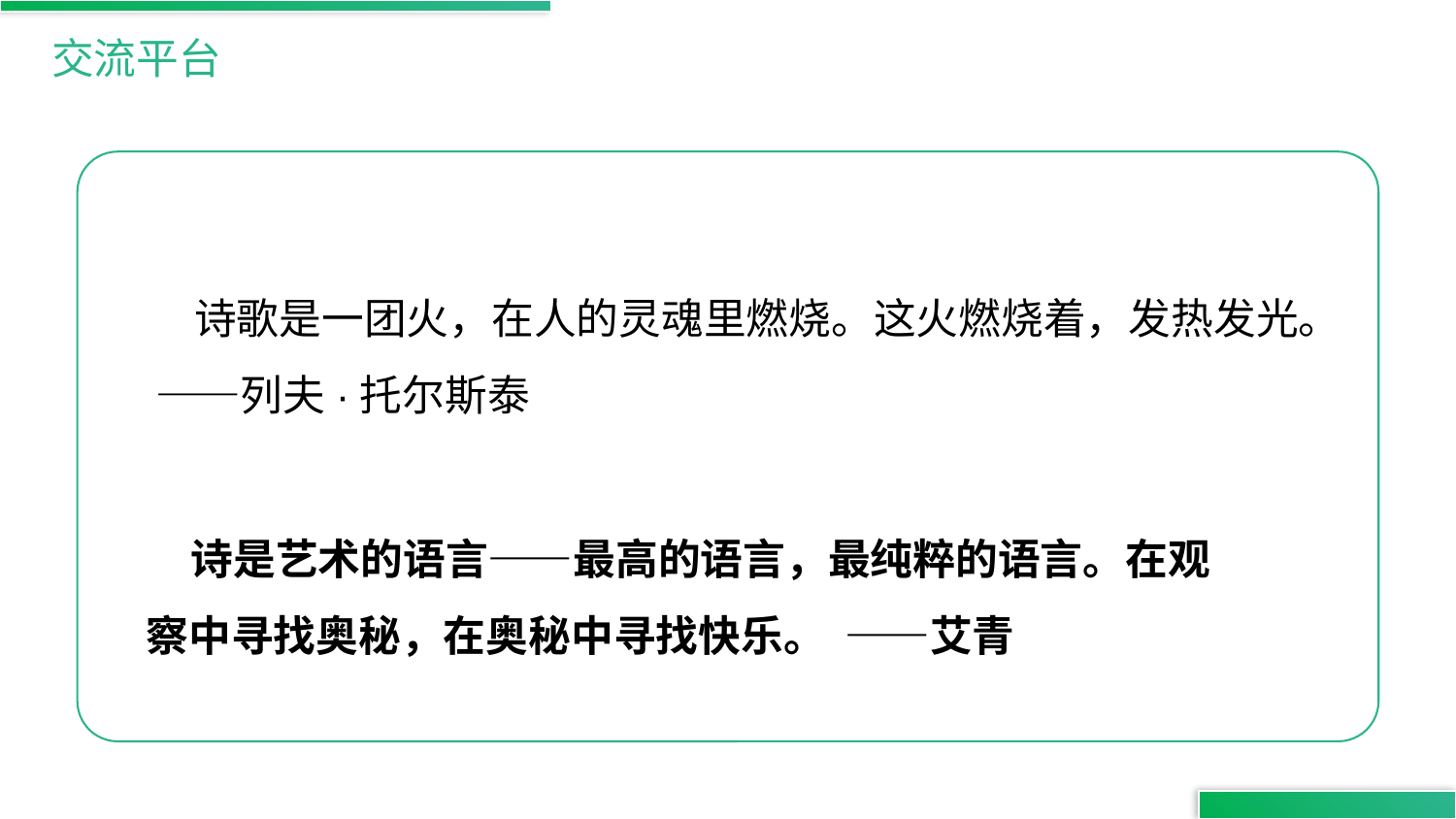

交流平台
    诗歌是一团火，在人的灵魂里燃烧。这火燃烧着，发热发光。    ——列夫·托尔斯泰
    诗是艺术的语言——最高的语言，最纯粹的语言。在观察中寻找奥秘，在奥秘中寻找快乐。  ——艾青